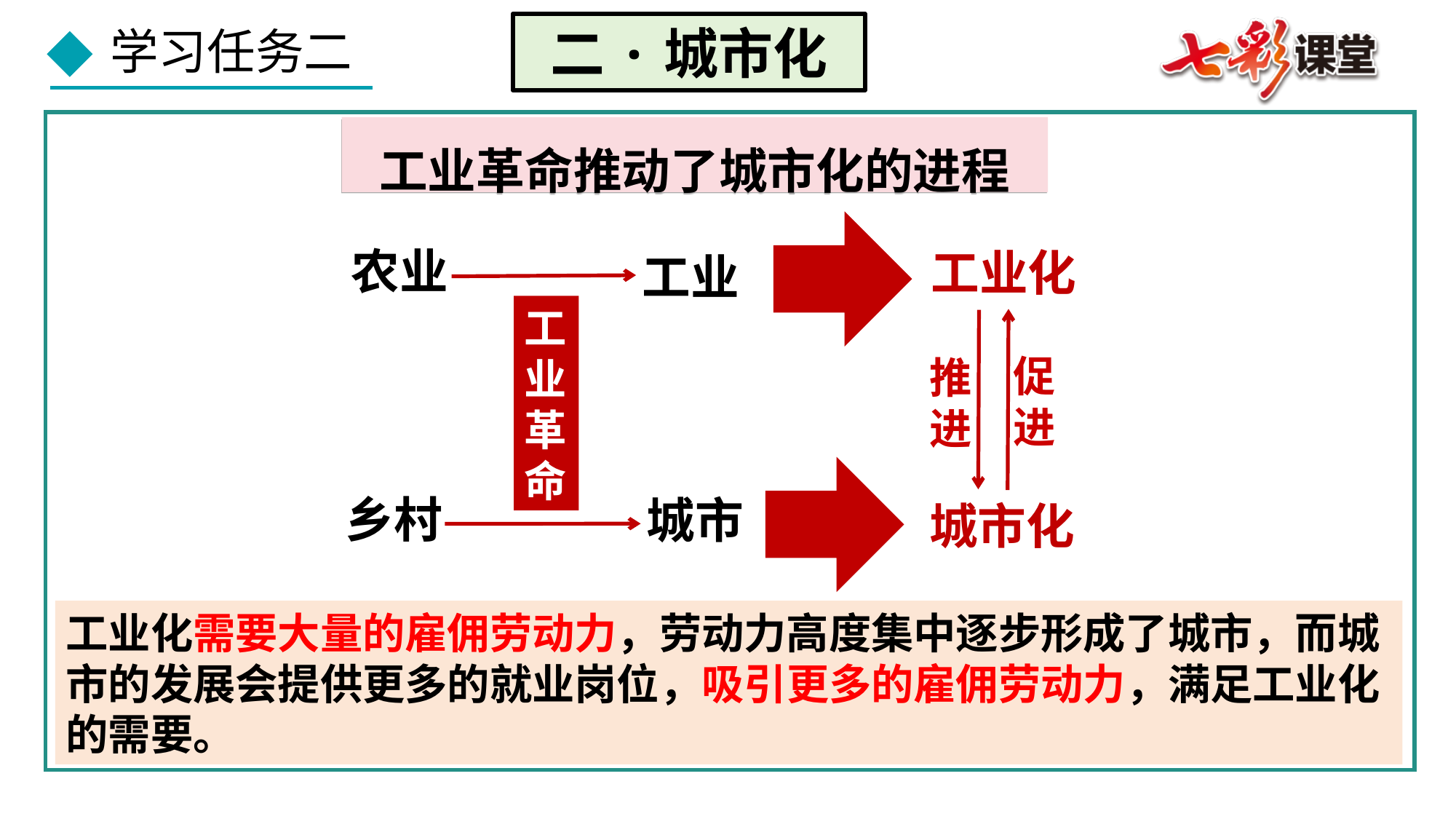

二·城市化
工业革命推动了城市化的进程

工业化
工业
农业
乡村
工业革命
促进
推进

城市
城市化
工业化需要大量的雇佣劳动力，劳动力高度集中逐步形成了城市，而城市的发展会提供更多的就业岗位，吸引更多的雇佣劳动力，满足工业化的需要。